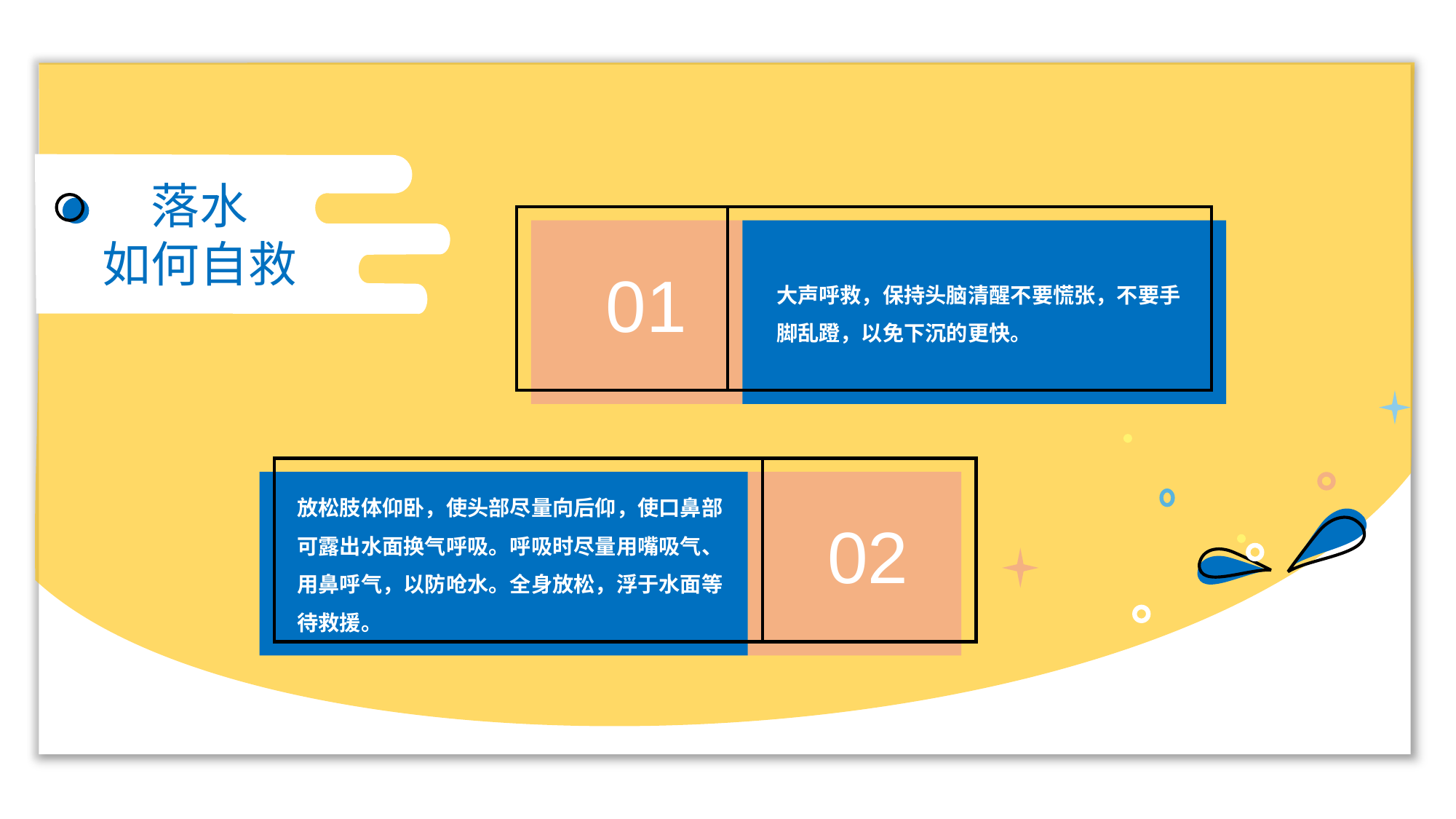

落水
如何自救

01
大声呼救，保持头脑清醒不要慌张，不要手脚乱蹬，以免下沉的更快。

放松肢体仰卧，使头部尽量向后仰，使口鼻部可露出水面换气呼吸。呼吸时尽量用嘴吸气、用鼻呼气，以防呛水。全身放松，浮于水面等待救援。
02